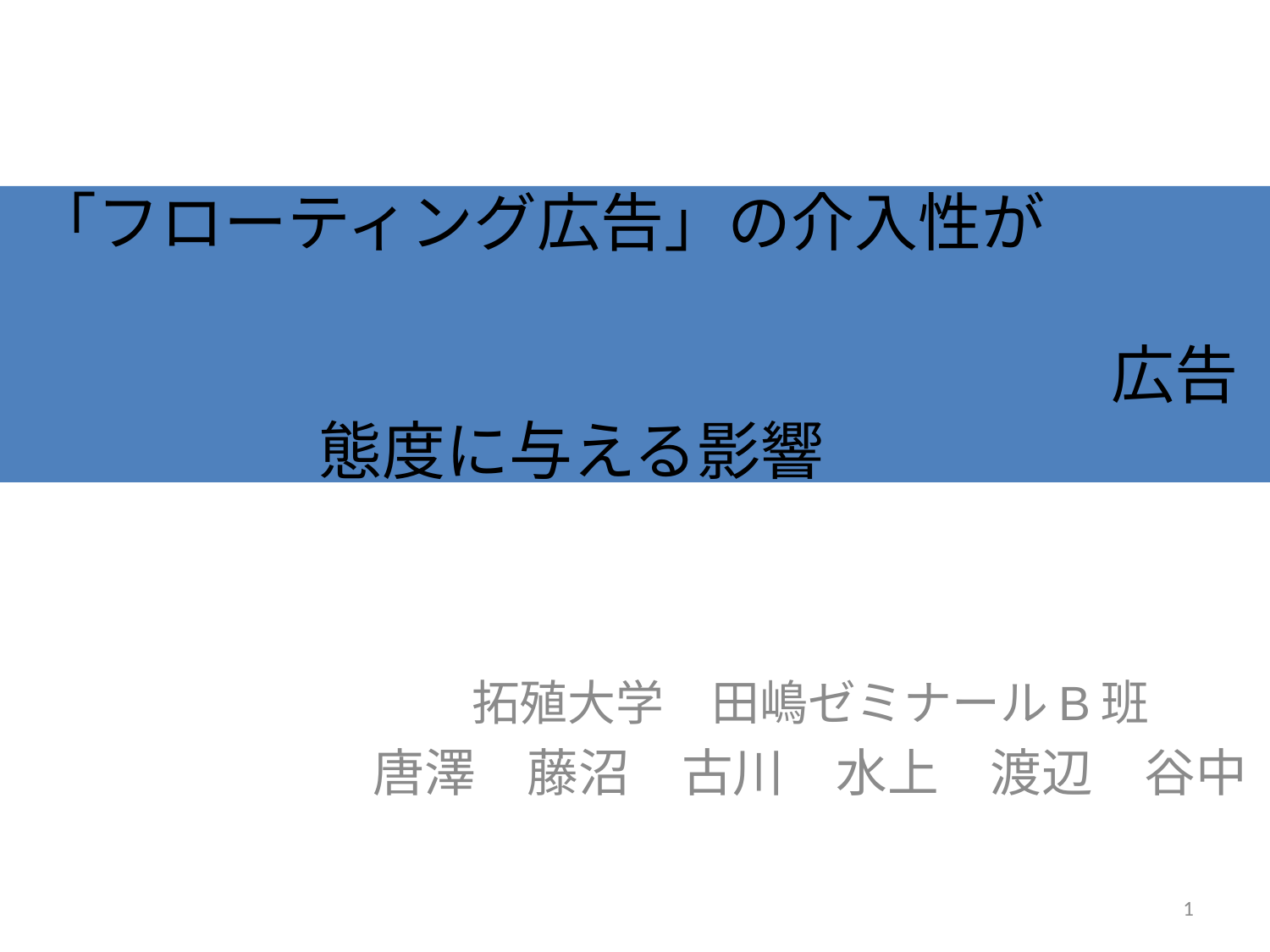

「フローティング広告」の介入性が　　　　　　　　　　　　　　　　　　　　　　　　　　　　　　　　　　　　　　　広告態度に与える影響
拓殖大学　田嶋ゼミナールB班
唐澤　藤沼　古川　水上　渡辺　谷中

1